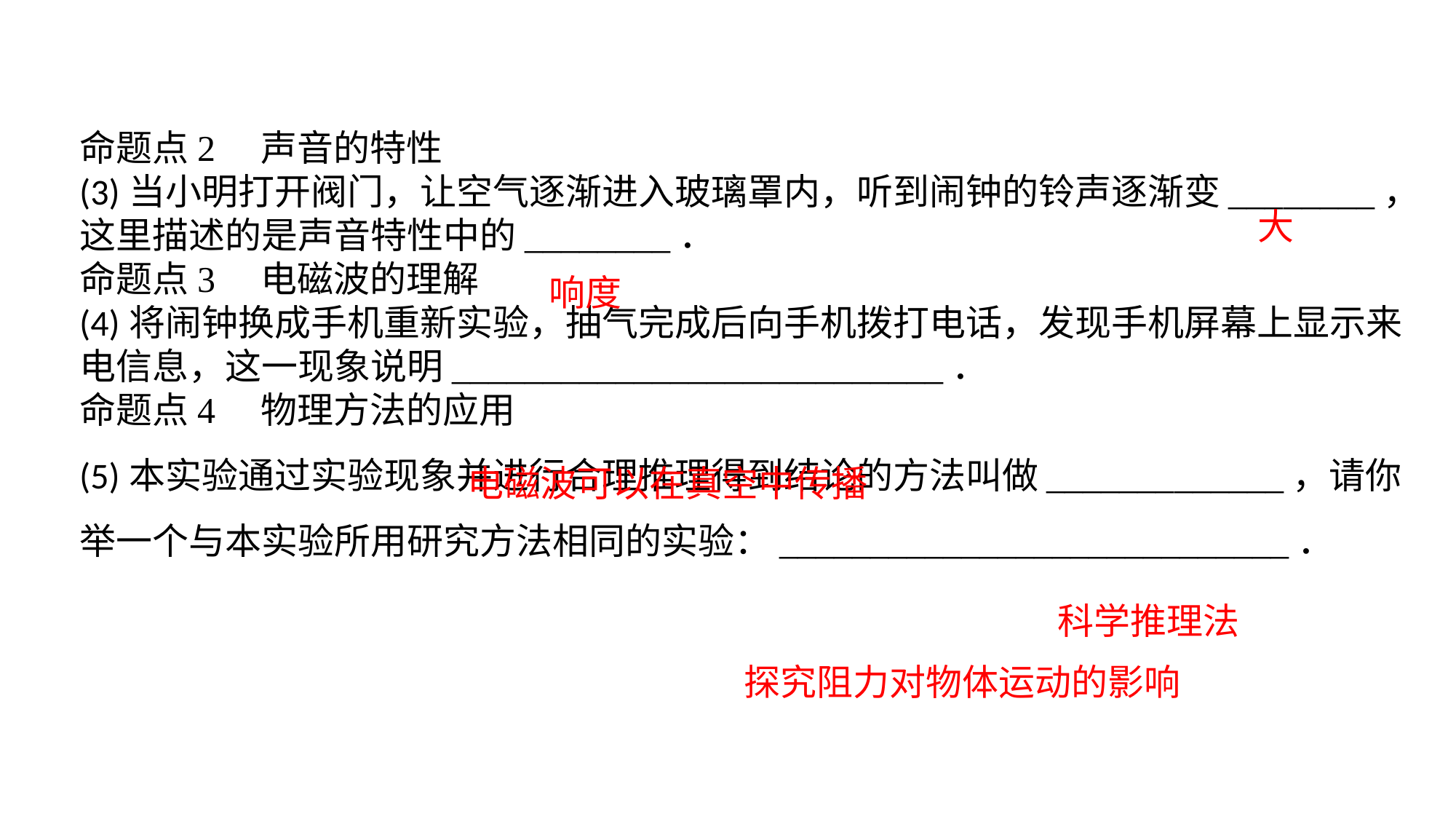

命题点2　声音的特性(3)当小明打开阀门，让空气逐渐进入玻璃罩内，听到闹钟的铃声逐渐变________，这里描述的是声音特性中的________．命题点3　电磁波的理解(4)将闹钟换成手机重新实验，抽气完成后向手机拨打电话，发现手机屏幕上显示来电信息，这一现象说明___________________________．命题点4　物理方法的应用(5)本实验通过实验现象并进行合理推理得到结论的方法叫做_____________，请你举一个与本实验所用研究方法相同的实验：____________________________．
大
响度
电磁波可以在真空中传播
科学推理法
探究阻力对物体运动的影响